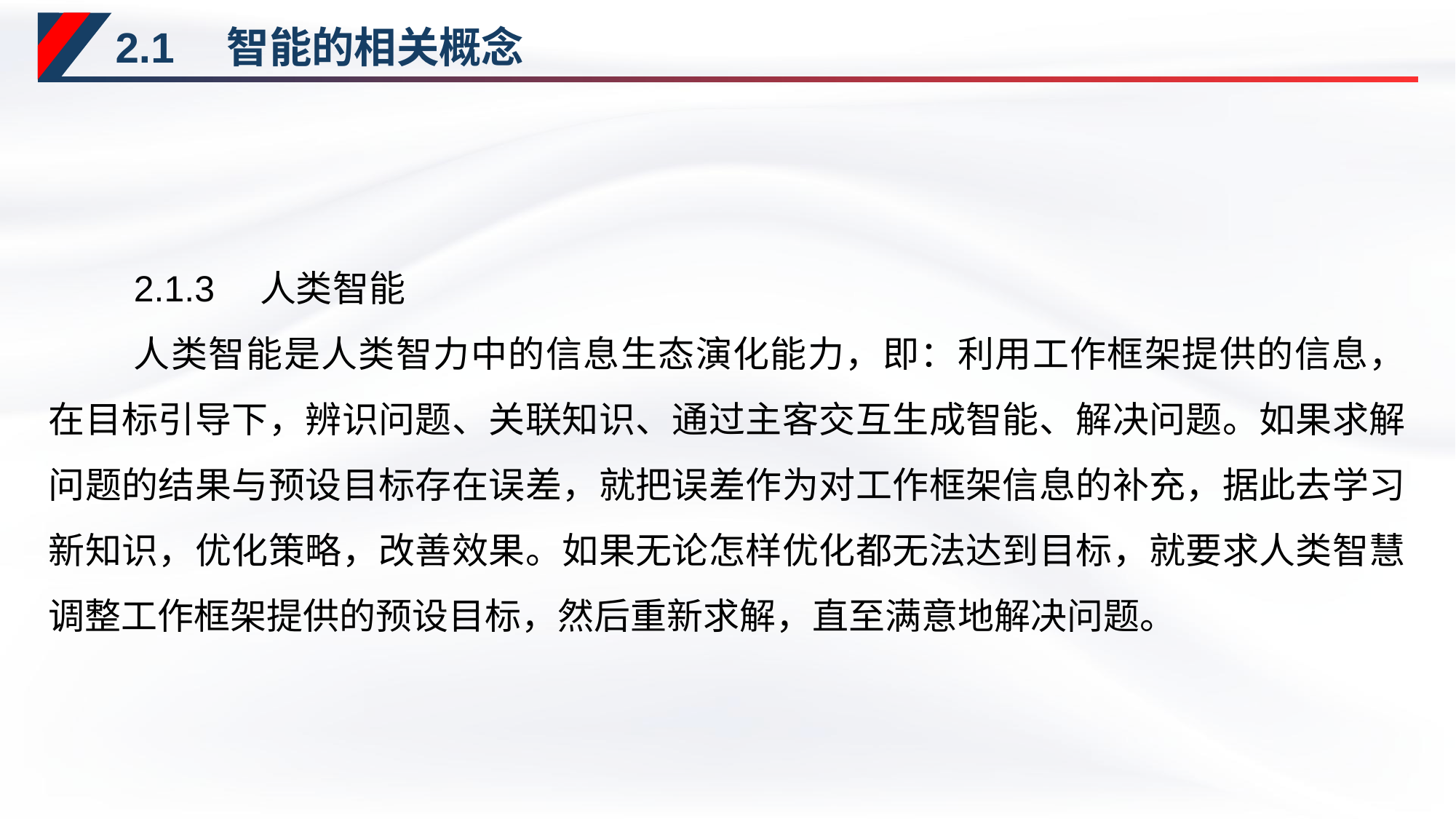

# 2.1　智能的相关概念
2.1.3　人类智能
人类智能是人类智力中的信息生态演化能力，即：利用工作框架提供的信息，在目标引导下，辨识问题、关联知识、通过主客交互生成智能、解决问题。如果求解问题的结果与预设目标存在误差，就把误差作为对工作框架信息的补充，据此去学习新知识，优化策略，改善效果。如果无论怎样优化都无法达到目标，就要求人类智慧调整工作框架提供的预设目标，然后重新求解，直至满意地解决问题。